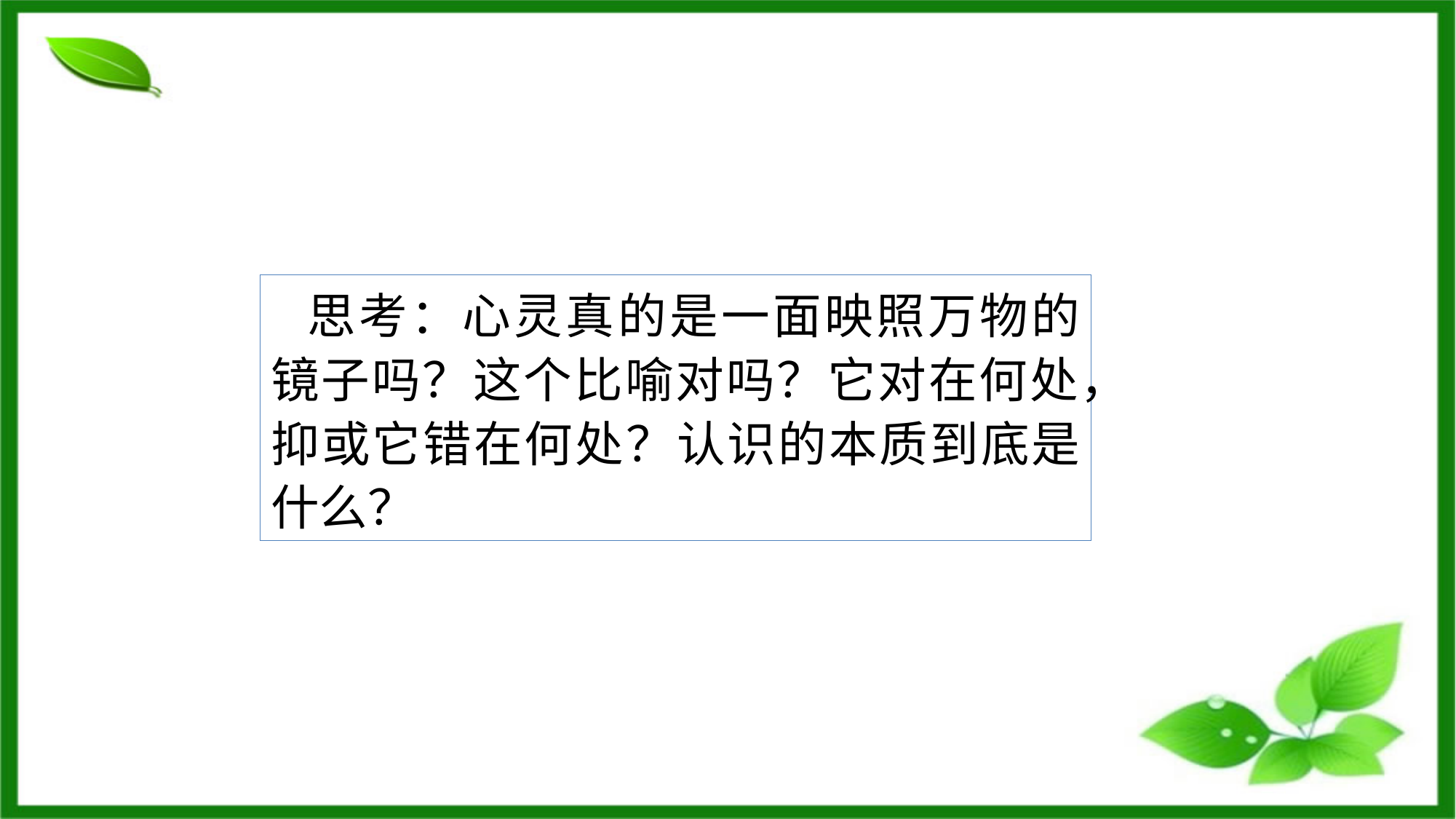

思考：心灵真的是一面映照万物的镜子吗？这个比喻对吗？它对在何处，抑或它错在何处？认识的本质到底是什么？